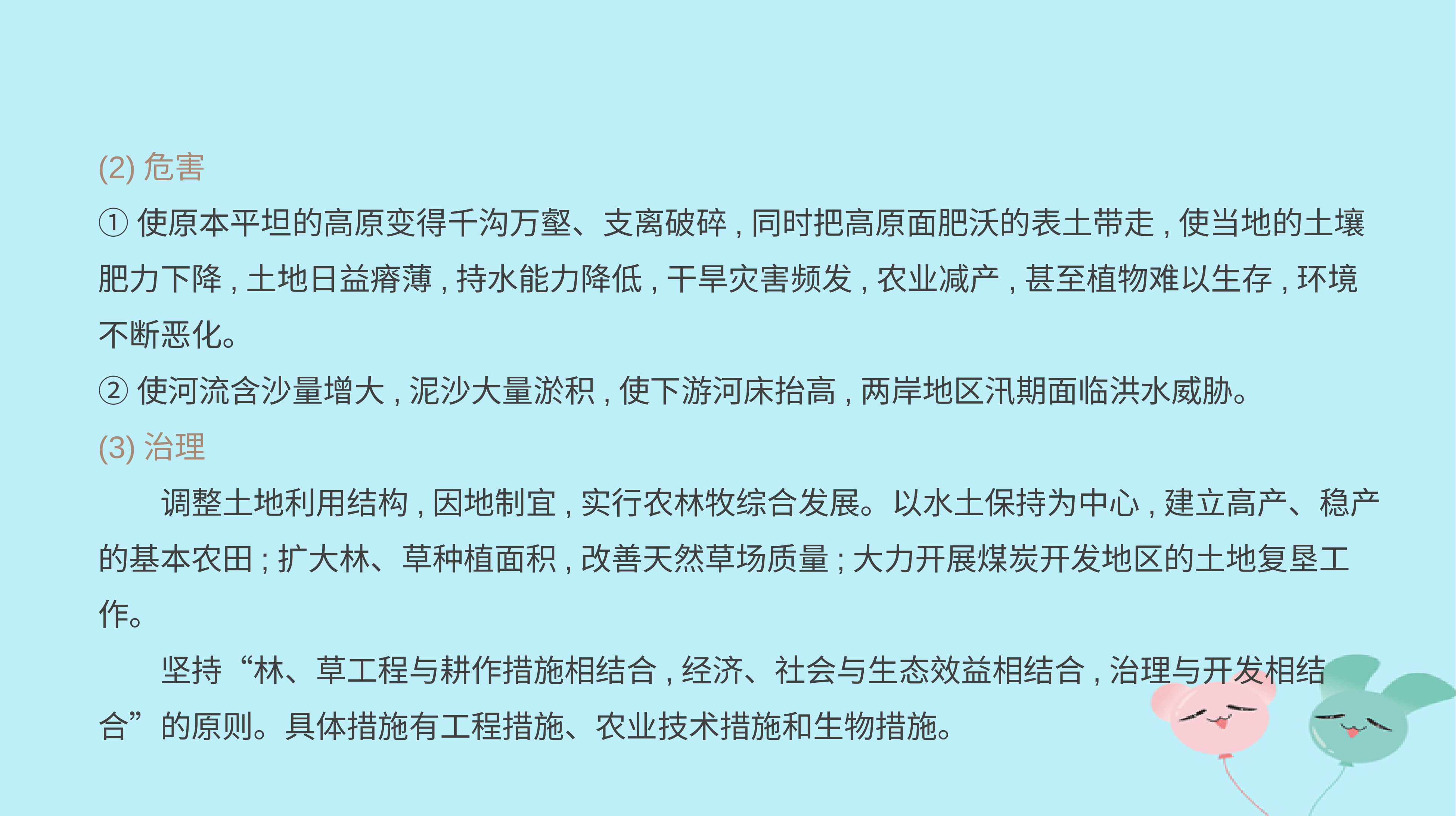

(2)危害
①使原本平坦的高原变得千沟万壑、支离破碎,同时把高原面肥沃的表土带走,使当地的土壤肥力下降,土地日益瘠薄,持水能力降低,干旱灾害频发,农业减产,甚至植物难以生存,环境不断恶化。
②使河流含沙量增大,泥沙大量淤积,使下游河床抬高,两岸地区汛期面临洪水威胁。
(3)治理
　　调整土地利用结构,因地制宜,实行农林牧综合发展。以水土保持为中心,建立高产、稳产的基本农田;扩大林、草种植面积,改善天然草场质量;大力开展煤炭开发地区的土地复垦工作。
　　坚持“林、草工程与耕作措施相结合,经济、社会与生态效益相结合,治理与开发相结合”的原则。具体措施有工程措施、农业技术措施和生物措施。